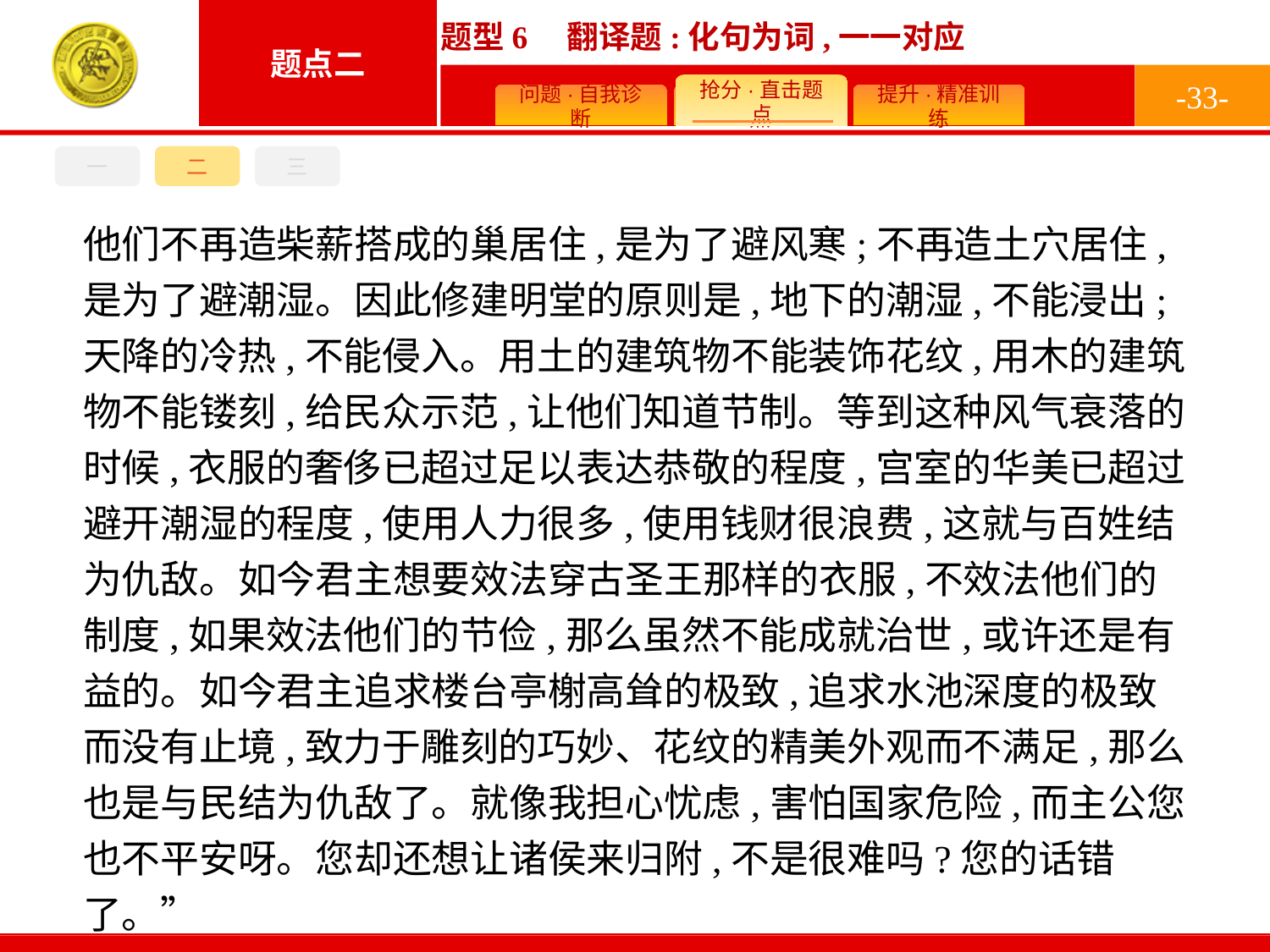

-33-
一
二
三
他们不再造柴薪搭成的巢居住,是为了避风寒;不再造土穴居住,是为了避潮湿。因此修建明堂的原则是,地下的潮湿,不能浸出;天降的冷热,不能侵入。用土的建筑物不能装饰花纹,用木的建筑物不能镂刻,给民众示范,让他们知道节制。等到这种风气衰落的时候,衣服的奢侈已超过足以表达恭敬的程度,宫室的华美已超过避开潮湿的程度,使用人力很多,使用钱财很浪费,这就与百姓结为仇敌。如今君主想要效法穿古圣王那样的衣服,不效法他们的制度,如果效法他们的节俭,那么虽然不能成就治世,或许还是有益的。如今君主追求楼台亭榭高耸的极致,追求水池深度的极致而没有止境,致力于雕刻的巧妙、花纹的精美外观而不满足,那么也是与民结为仇敌了。就像我担心忧虑,害怕国家危险,而主公您也不平安呀。您却还想让诸侯来归附,不是很难吗?您的话错了。”